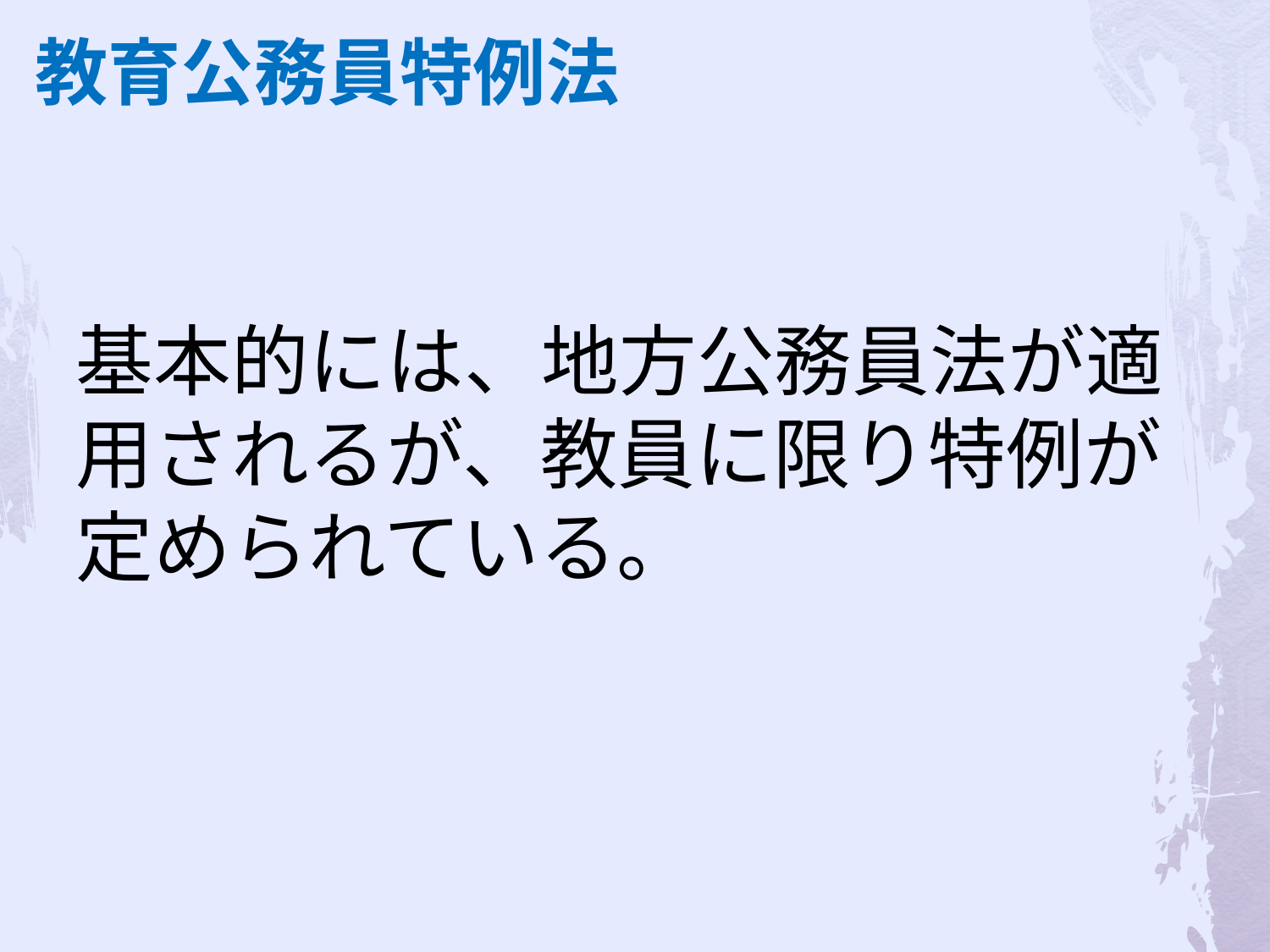

教育公務員特例法
基本的には、地方公務員法が適用されるが、教員に限り特例が定められている。